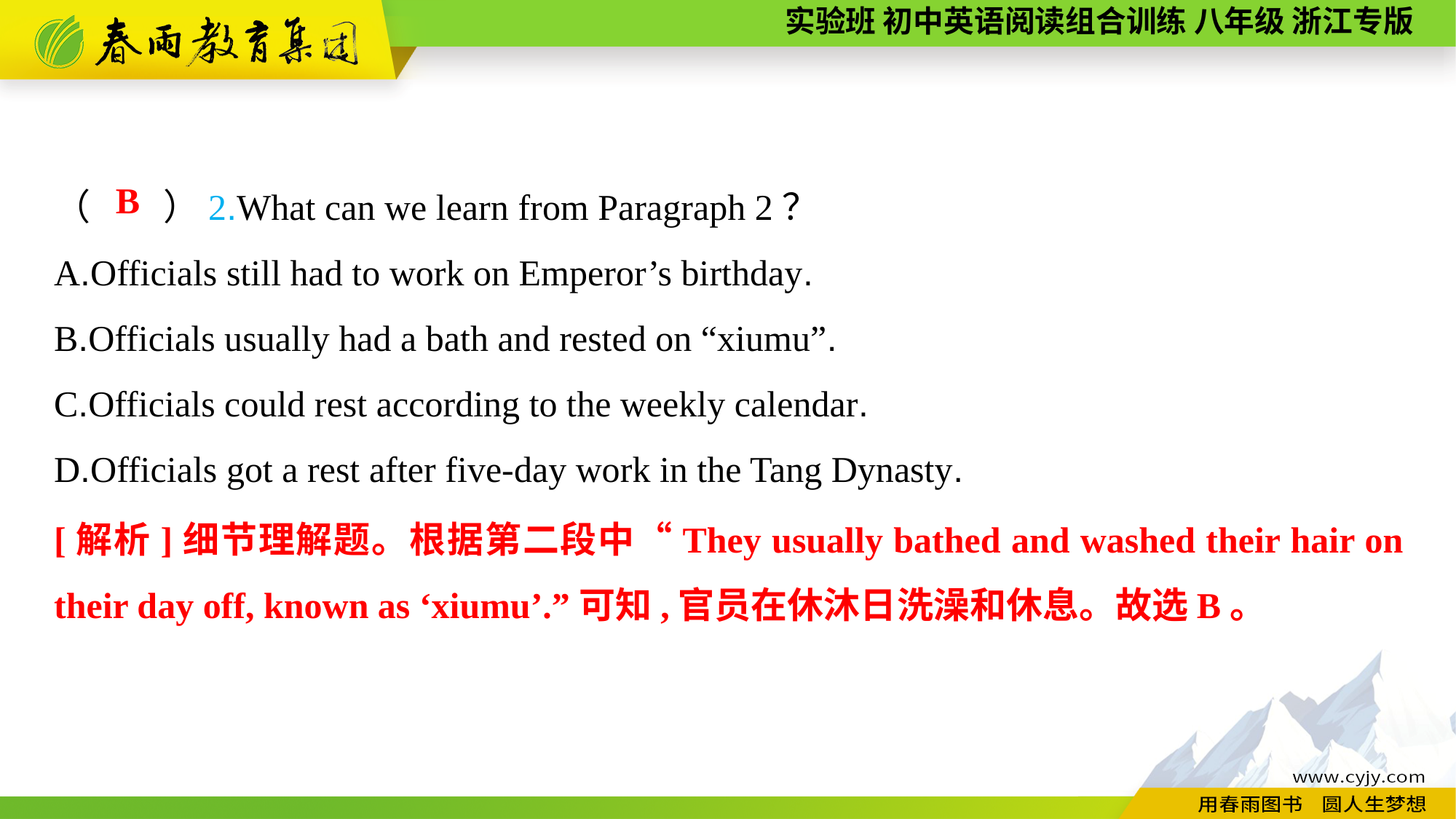

（　　）2.What can we learn from Paragraph 2？
A.Officials still had to work on Emperor’s birthday.
B.Officials usually had a bath and rested on “xiumu”.
C.Officials could rest according to the weekly calendar.
D.Officials got a rest after five-day work in the Tang Dynasty.
B
[解析]细节理解题。根据第二段中“They usually bathed and washed their hair on their day off, known as ‘xiumu’.”可知,官员在休沐日洗澡和休息。故选B。